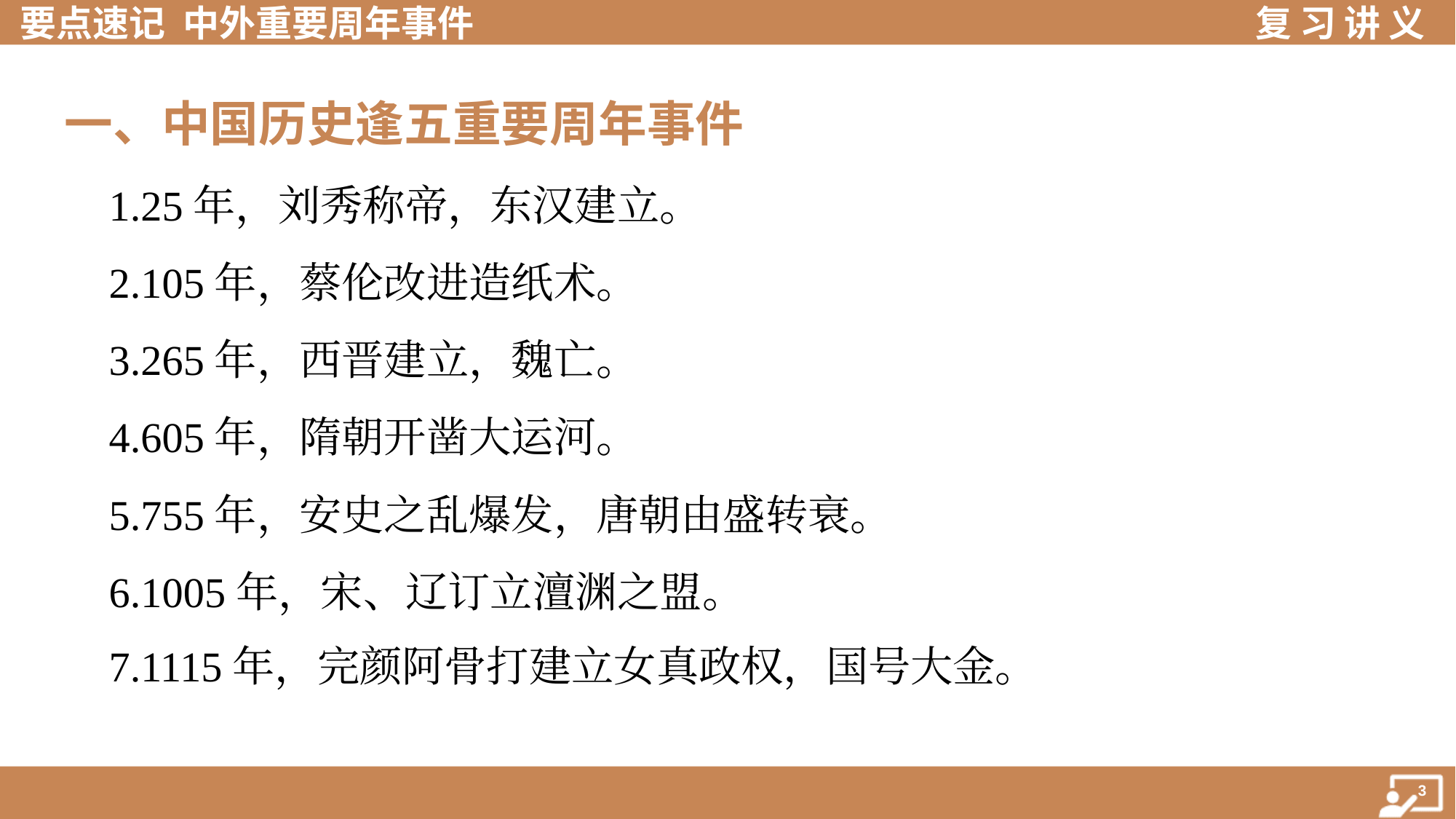

一、中国历史逢五重要周年事件
    1.25年，刘秀称帝，东汉建立。
    2.105年，蔡伦改进造纸术。
    3.265年，西晋建立，魏亡。
    4.605年，隋朝开凿大运河。
    5.755年，安史之乱爆发，唐朝由盛转衰。
    6.1005年，宋、辽订立澶渊之盟。
    7.1115年，完颜阿骨打建立女真政权，国号大金。